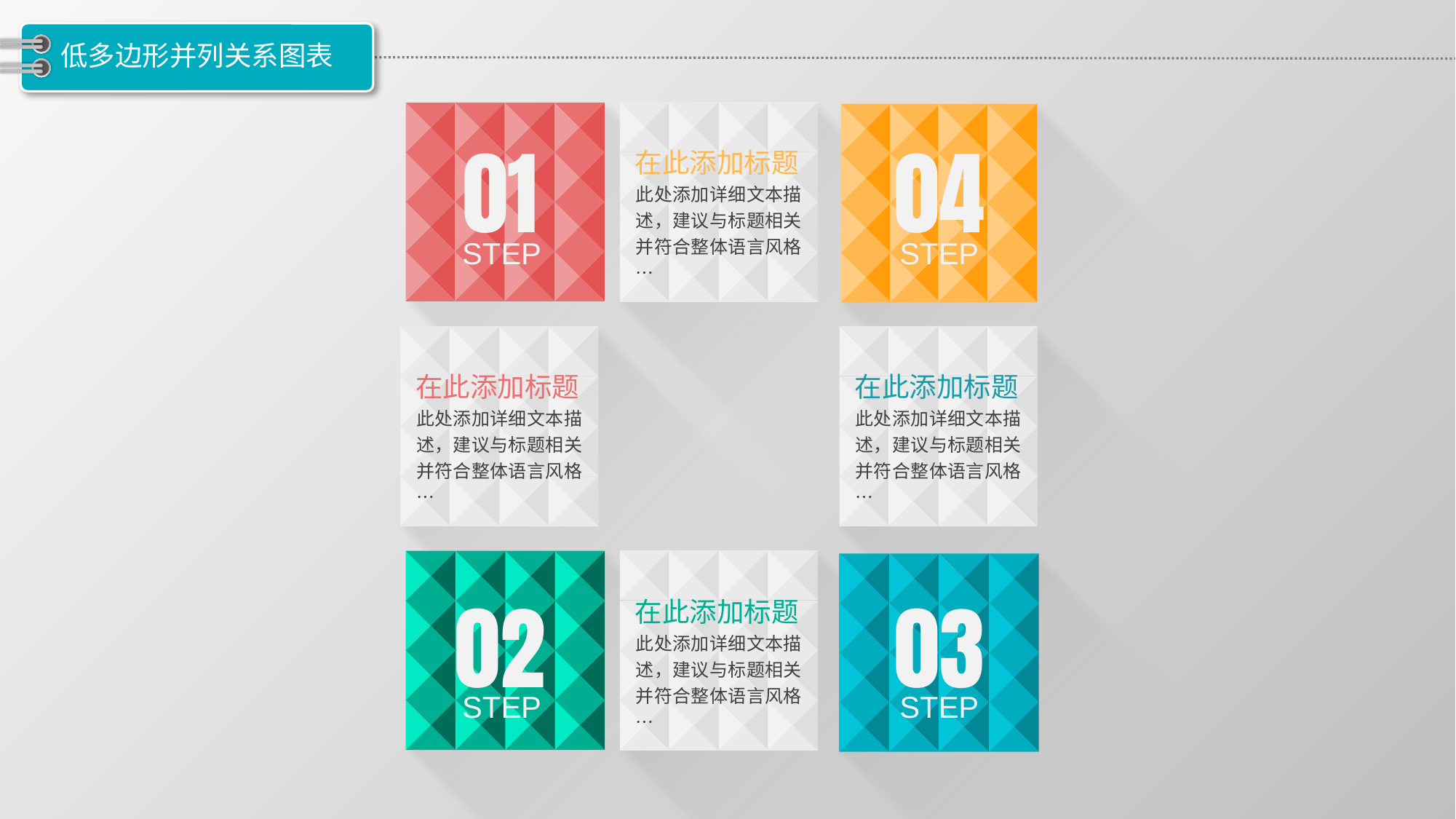

# 低多边形并列关系图表

04
01
在此添加标题
此处添加详细文本描述，建议与标题相关并符合整体语言风格…
STEP
STEP
在此添加标题
此处添加详细文本描述，建议与标题相关并符合整体语言风格…
在此添加标题
此处添加详细文本描述，建议与标题相关并符合整体语言风格…
在此添加标题
此处添加详细文本描述，建议与标题相关并符合整体语言风格…
02
03
STEP
STEP